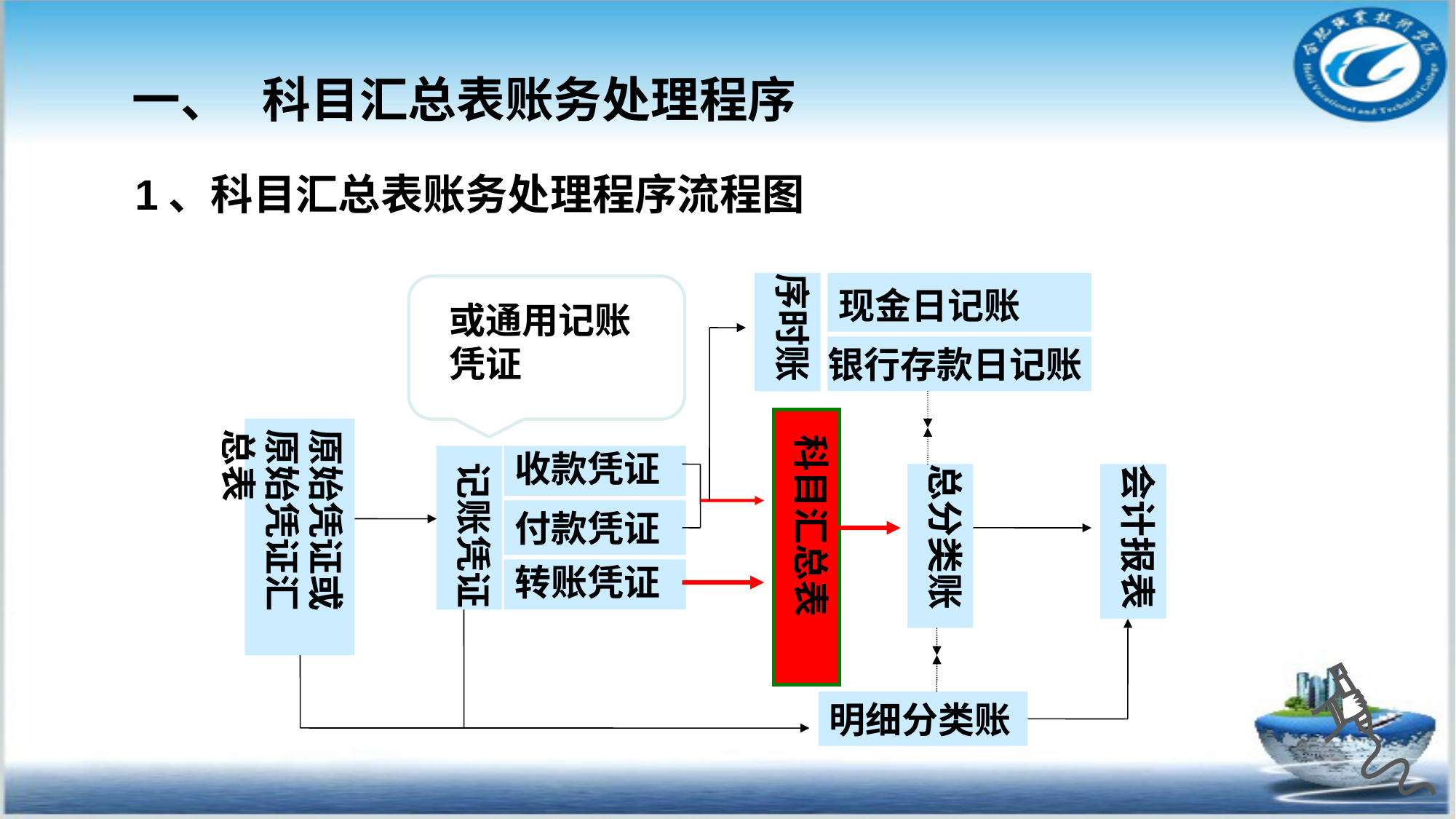

一、   科目汇总表账务处理程序

1、科目汇总表账务处理程序流程图
序时账
现金日记账

或通用记账凭证

银行存款日记账

  科目汇总表
原始凭证或原始凭证汇总表

 记账凭证
收款凭证

总分类账
会计报表
付款凭证

转账凭证

明细分类账